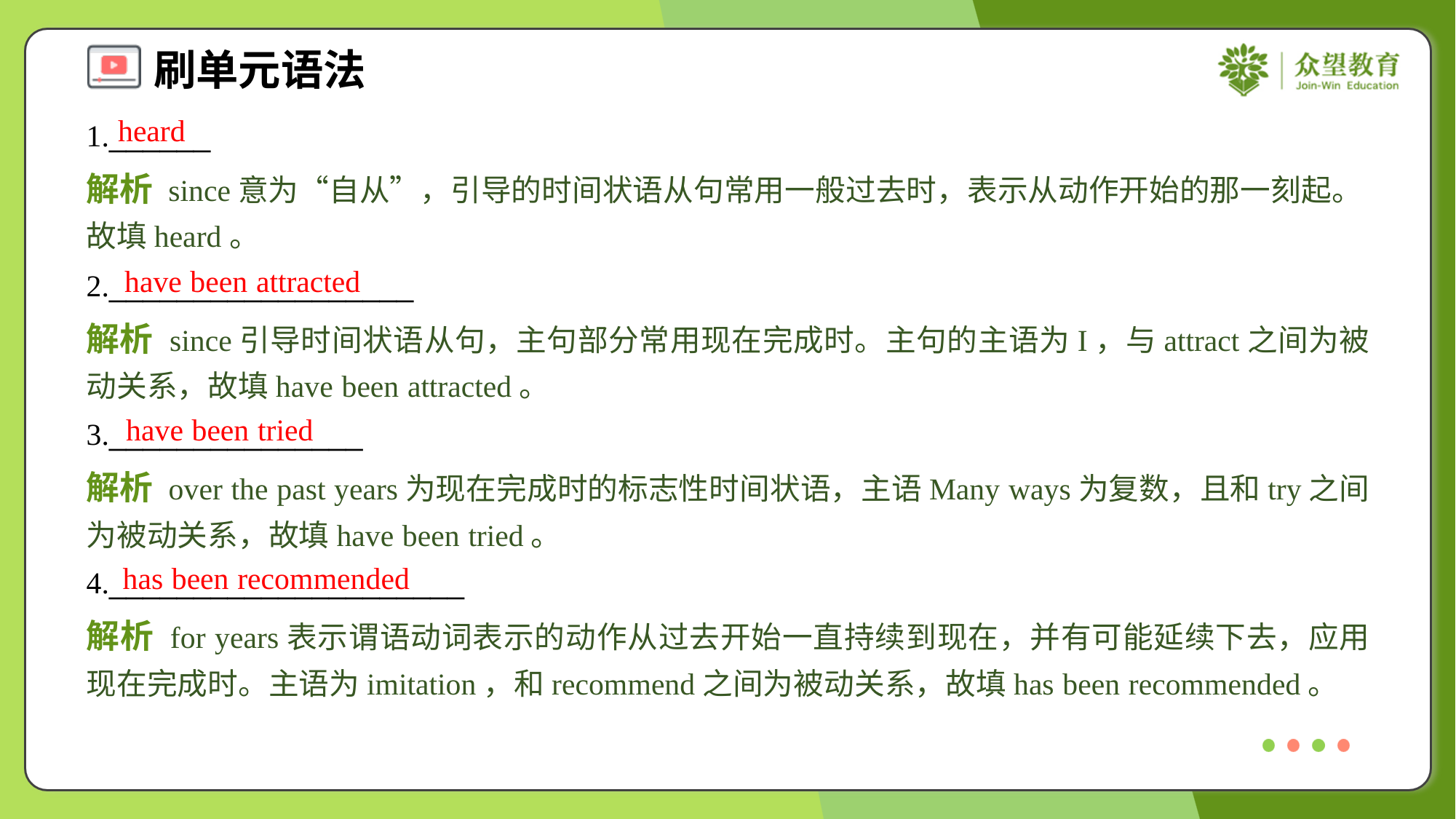

heard
1.______
解析 since意为“自从”，引导的时间状语从句常用一般过去时，表示从动作开始的那一刻起。故填heard。
have been attracted
2.__________________
解析 since引导时间状语从句，主句部分常用现在完成时。主句的主语为I，与attract之间为被动关系，故填have been attracted。
have been tried
3._______________
解析 over the past years为现在完成时的标志性时间状语，主语Many ways为复数，且和try之间为被动关系，故填have been tried。
has been recommended
4._____________________
解析 for years表示谓语动词表示的动作从过去开始一直持续到现在，并有可能延续下去，应用现在完成时。主语为imitation，和recommend之间为被动关系，故填has been recommended。